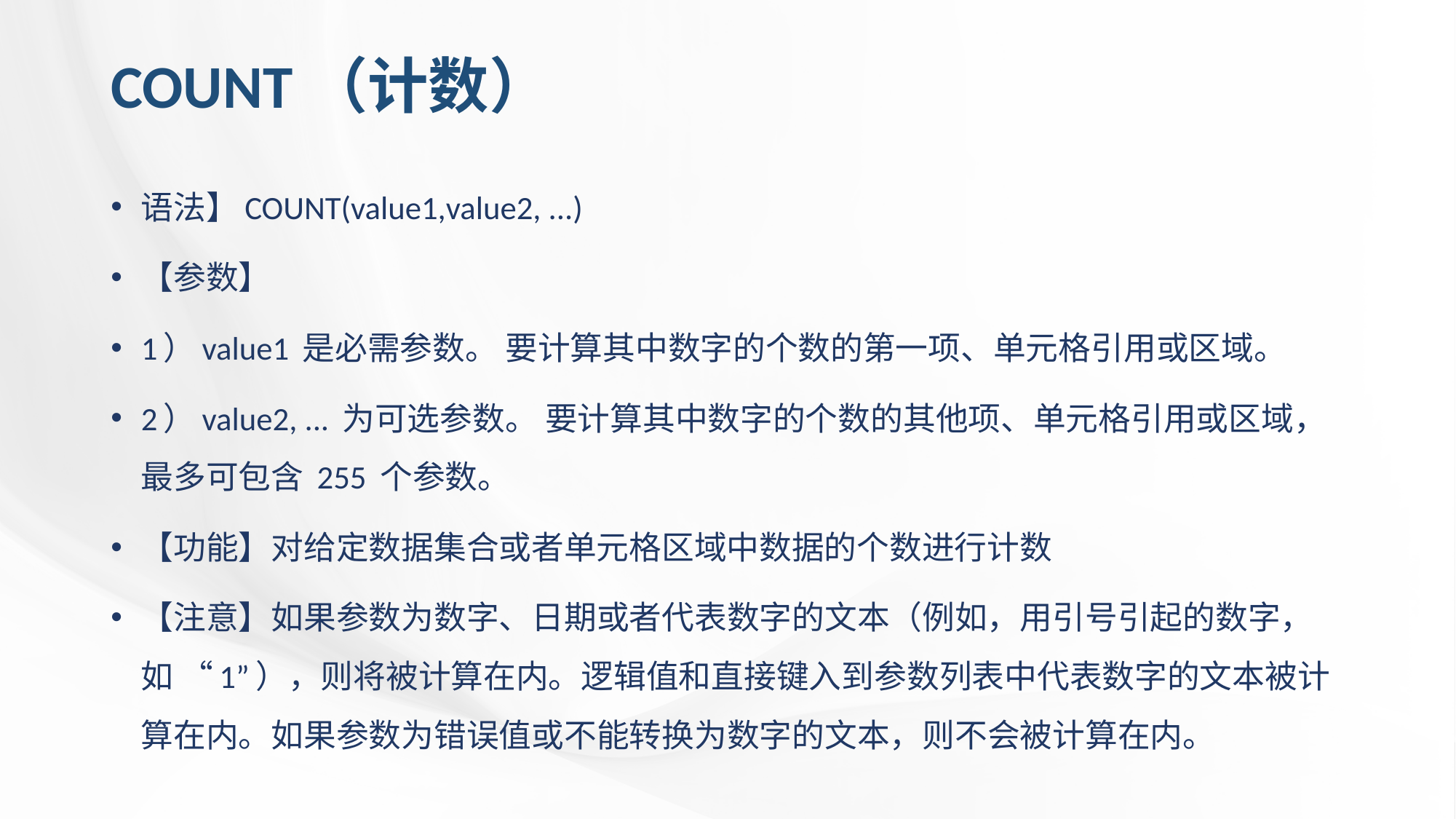

# COUNT（计数）
语法】COUNT(value1,value2, ...)
【参数】
1）value1 是必需参数。 要计算其中数字的个数的第一项、单元格引用或区域。
2）value2, ... 为可选参数。 要计算其中数字的个数的其他项、单元格引用或区域，最多可包含 255 个参数。
【功能】对给定数据集合或者单元格区域中数据的个数进行计数
【注意】如果参数为数字、日期或者代表数字的文本（例如，用引号引起的数字，如 “1”），则将被计算在内。逻辑值和直接键入到参数列表中代表数字的文本被计算在内。如果参数为错误值或不能转换为数字的文本，则不会被计算在内。